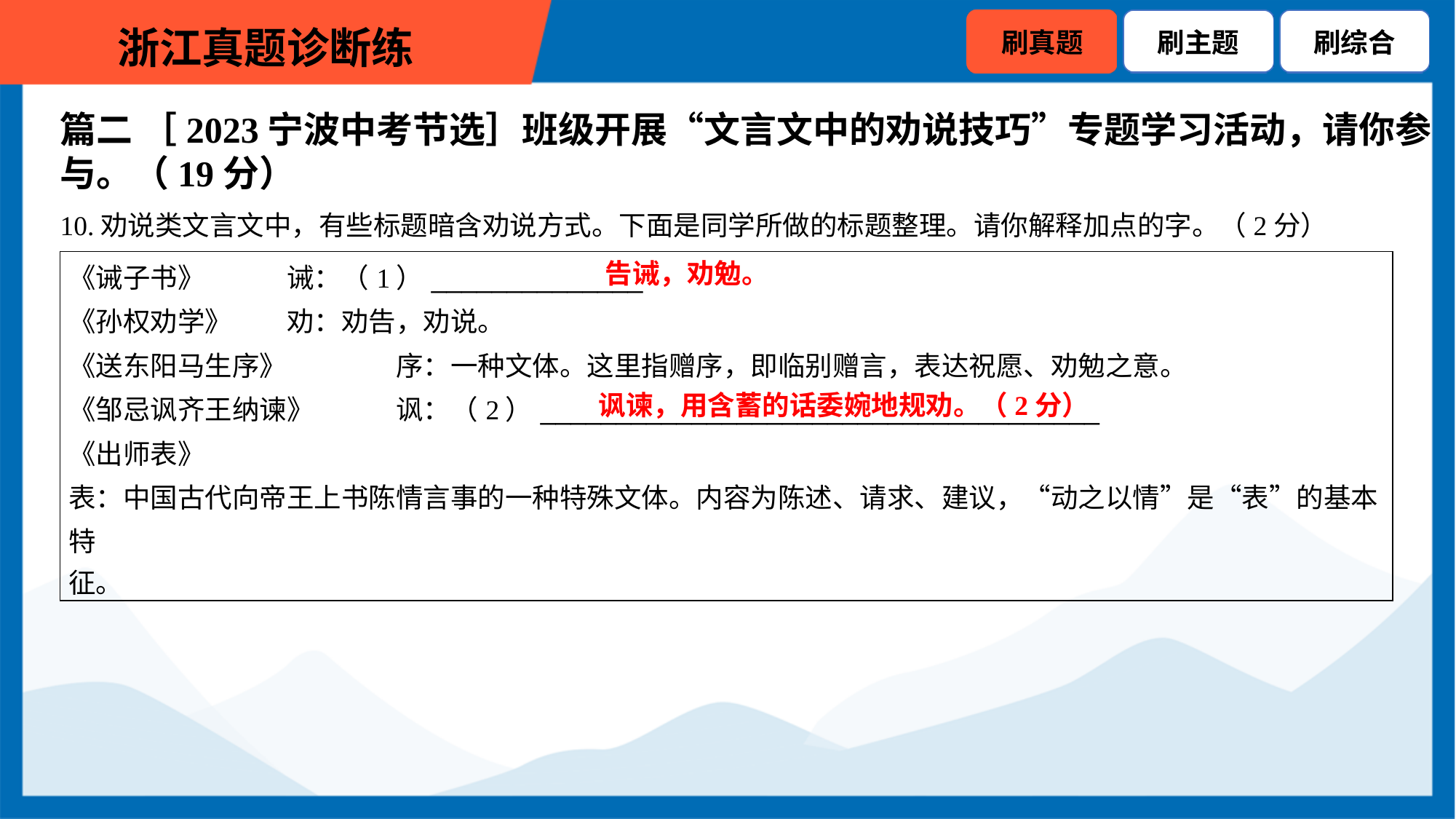

篇二 ［2023宁波中考节选］班级开展“文言文中的劝说技巧”专题学习活动，请你参
与。（19分）
10.劝说类文言文中，有些标题暗含劝说方式。下面是同学所做的标题整理。请你解释加点的字。（2分）
告诫，劝勉。
| 《诫子书》 诫：（1）\_\_\_\_\_\_\_\_\_\_\_\_\_\_ 《孙权劝学》 劝：劝告，劝说。 《送东阳马生序》 序：一种文体。这里指赠序，即临别赠言，表达祝愿、劝勉之意。 《邹忌讽齐王纳谏》 讽：（2）\_\_\_\_\_\_\_\_\_\_\_\_\_\_\_\_\_\_\_\_\_\_\_\_\_\_\_\_\_\_\_\_\_\_\_\_\_ 《出师表》 表：中国古代向帝王上书陈情言事的一种特殊文体。内容为陈述、请求、建议，“动之以情”是“表”的基本特 征。 |
| --- |
讽谏，用含蓄的话委婉地规劝。（2分）